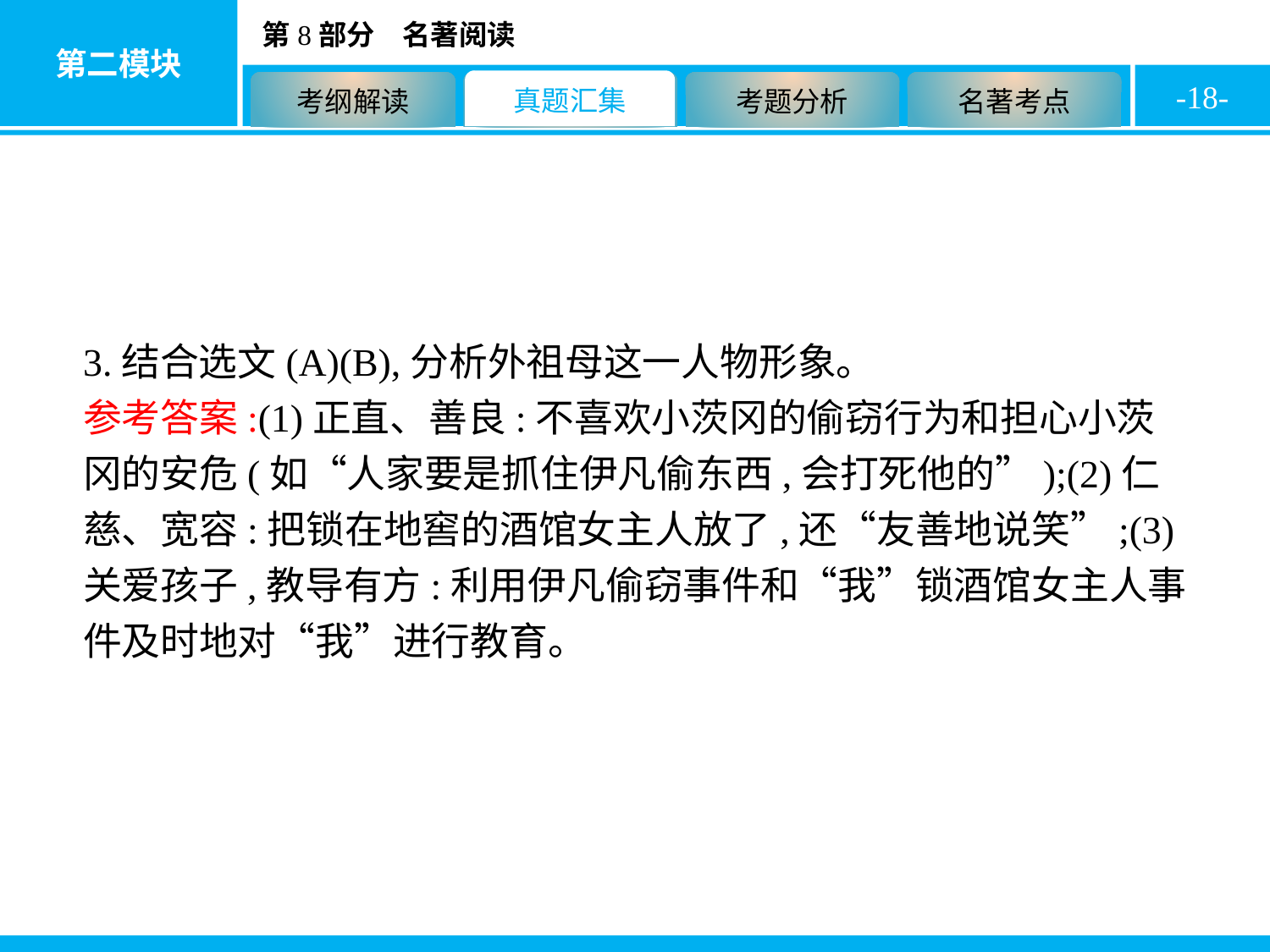

-18-
3.结合选文(A)(B),分析外祖母这一人物形象。
参考答案:(1)正直、善良:不喜欢小茨冈的偷窃行为和担心小茨冈的安危(如“人家要是抓住伊凡偷东西,会打死他的”);(2)仁慈、宽容:把锁在地窖的酒馆女主人放了,还“友善地说笑”;(3)关爱孩子,教导有方:利用伊凡偷窃事件和“我”锁酒馆女主人事件及时地对“我”进行教育。